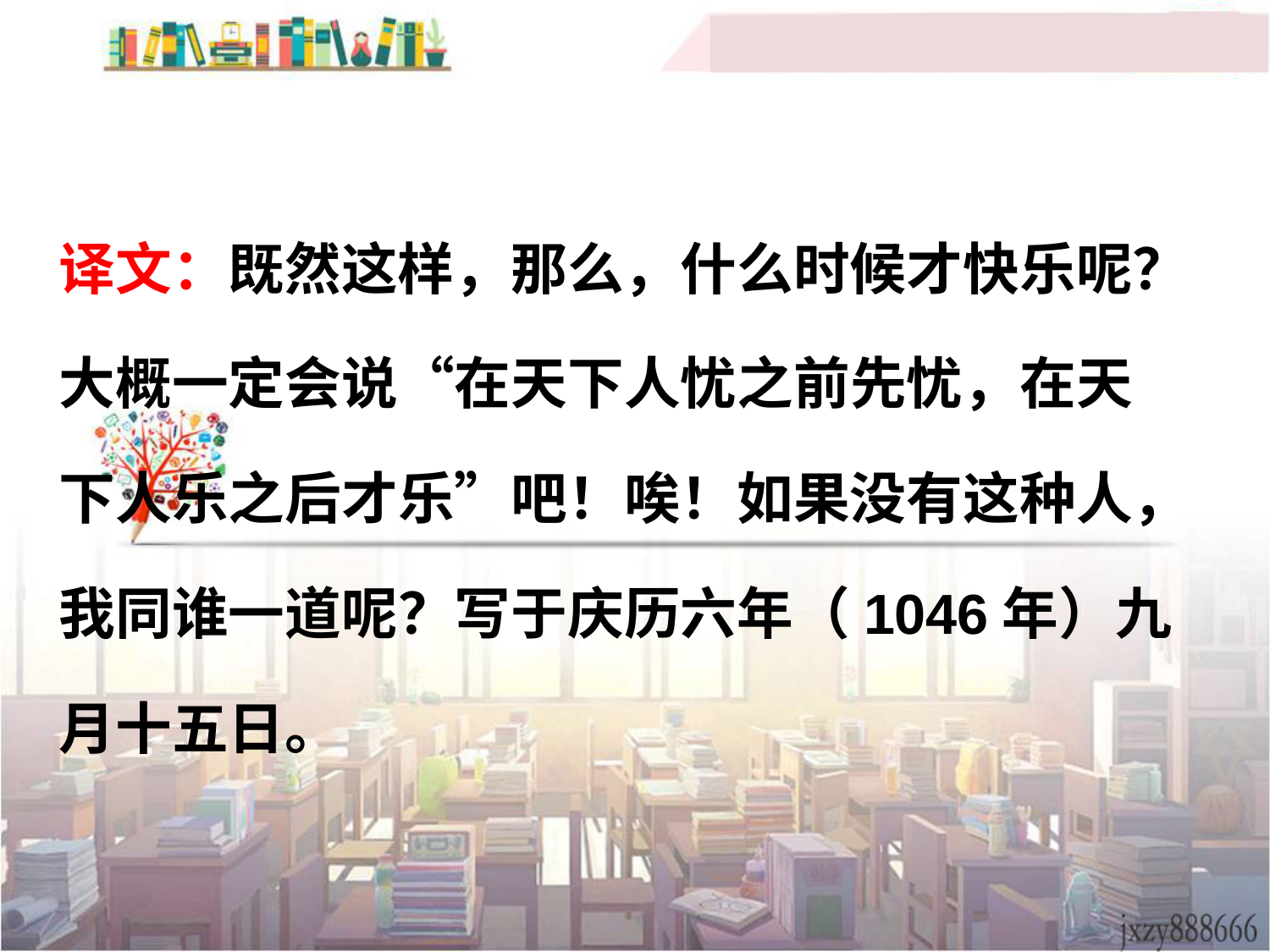

译文：既然这样，那么，什么时候才快乐呢？大概一定会说“在天下人忧之前先忧，在天下人乐之后才乐”吧！唉！如果没有这种人，我同谁一道呢？写于庆历六年（1046年）九月十五日。